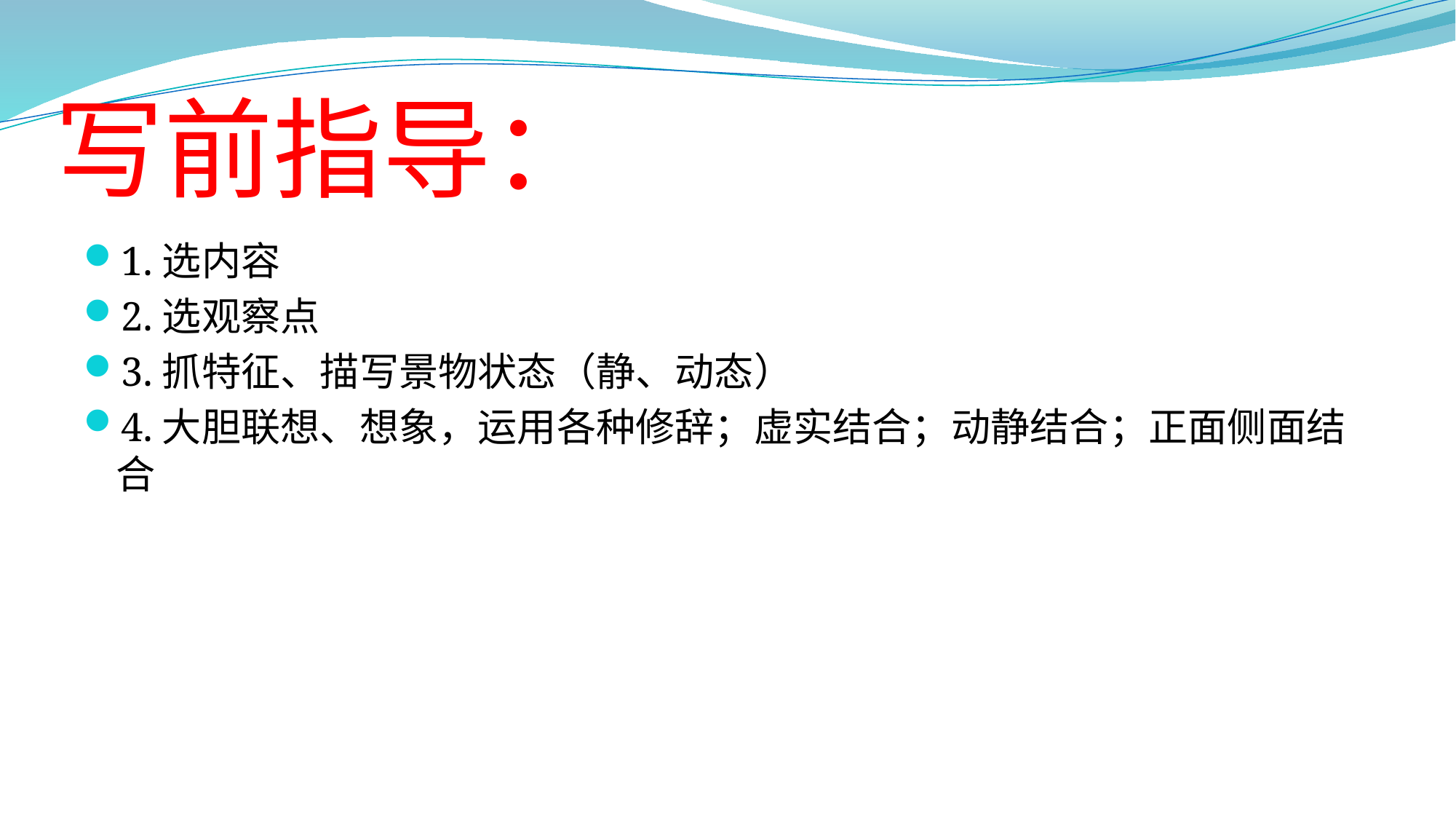

# 写前指导：
1.选内容
2.选观察点
3.抓特征、描写景物状态（静、动态）
4.大胆联想、想象，运用各种修辞；虚实结合；动静结合；正面侧面结合